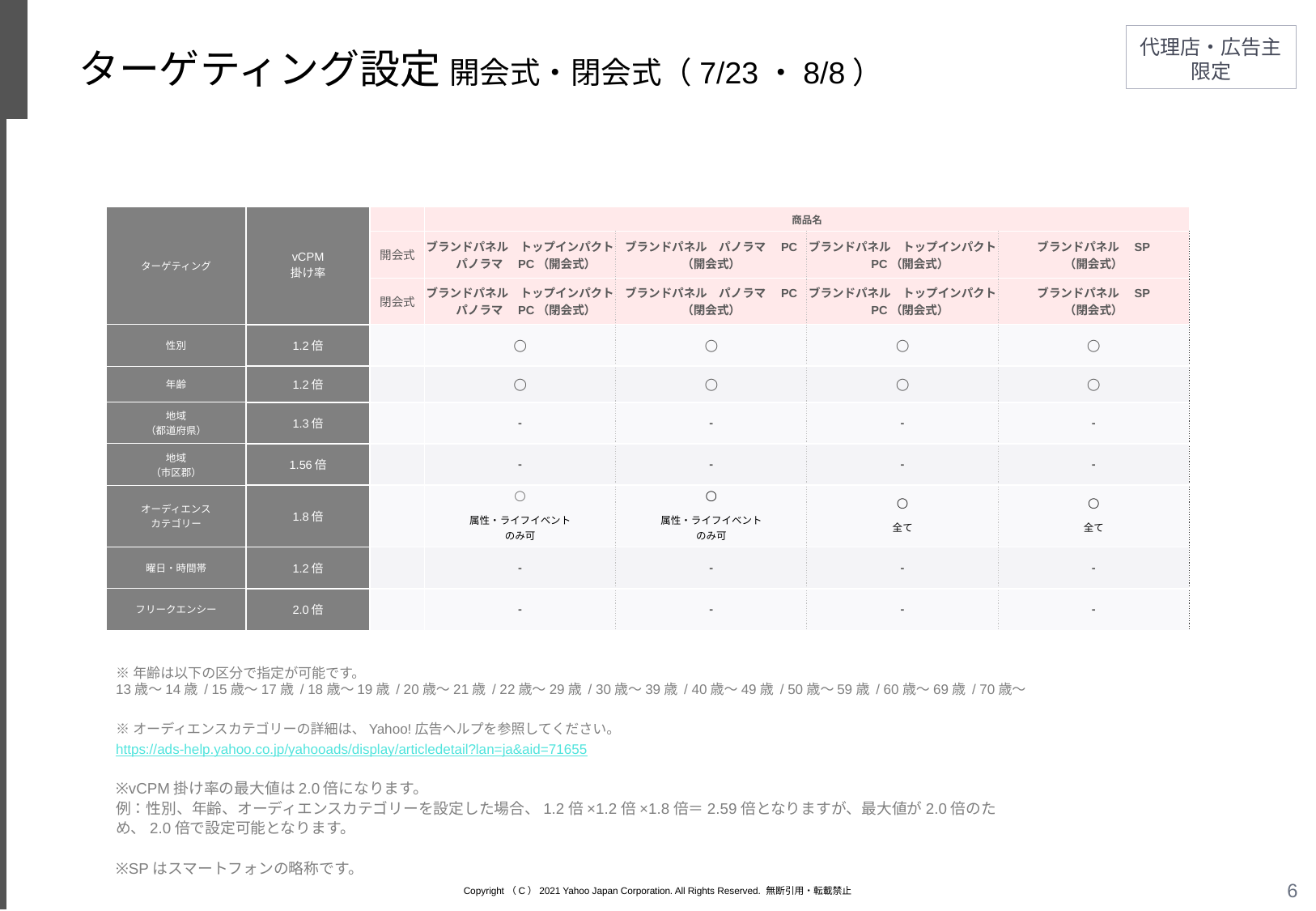

# ターゲティング設定 開会式・閉会式（7/23・8/8）
| ターゲティング | vCPM 掛け率 |  | 商品名 |  |  |  |
| --- | --- | --- | --- | --- | --- | --- |
|  |  | 開会式 | ブランドパネル　トップインパクト　パノラマ　PC（開会式） | ブランドパネル　パノラマ　PC （開会式） | ブランドパネル　トップインパクト　PC（開会式） | ブランドパネル　SP （開会式） |
|  |  | 閉会式 | ブランドパネル　トップインパクト　パノラマ　PC（閉会式） | ブランドパネル　パノラマ　PC （閉会式） | ブランドパネル　トップインパクト　PC（閉会式） | ブランドパネル　SP （閉会式） |
| 性別 | 1.2倍 |  | ◯ | ◯ | ◯ | ◯ |
| 年齢 | 1.2倍 |  | ◯ | ◯ | ◯ | ◯ |
| 地域 （都道府県） | 1.3倍 |  | - | - | - | - |
| 地域 （市区郡） | 1.56倍 |  | - | - | - | - |
| オーディエンス カテゴリー | 1.8倍 |  | ◯ 属性・ライフイベント のみ可 | ◯ 属性・ライフイベント のみ可 | ◯ 全て | ◯ 全て |
| 曜日・時間帯 | 1.2倍 |  | - | - | - | - |
| フリークエンシー | 2.0倍 |  | - | - | - | - |
※年齢は以下の区分で指定が可能です。
13歳～14歳 / 15歳～17歳 / 18歳～19歳 / 20歳～21歳 / 22歳～29歳 / 30歳～39歳 / 40歳～49歳 / 50歳～59歳 / 60歳～69歳 / 70歳～

※オーディエンスカテゴリーの詳細は、Yahoo!広告ヘルプを参照してください。
https://ads-help.yahoo.co.jp/yahooads/display/articledetail?lan=ja&aid=71655

※vCPM掛け率の最大値は2.0倍になります。
例：性別、年齢、オーディエンスカテゴリーを設定した場合、1.2倍×1.2倍×1.8倍＝2.59倍となりますが、最大値が2.0倍のため、2.0倍で設定可能となります。

※SPはスマートフォンの略称です。
Copyright（C）2021 Yahoo Japan Corporation. All Rights Reserved. 無断引用・転載禁止